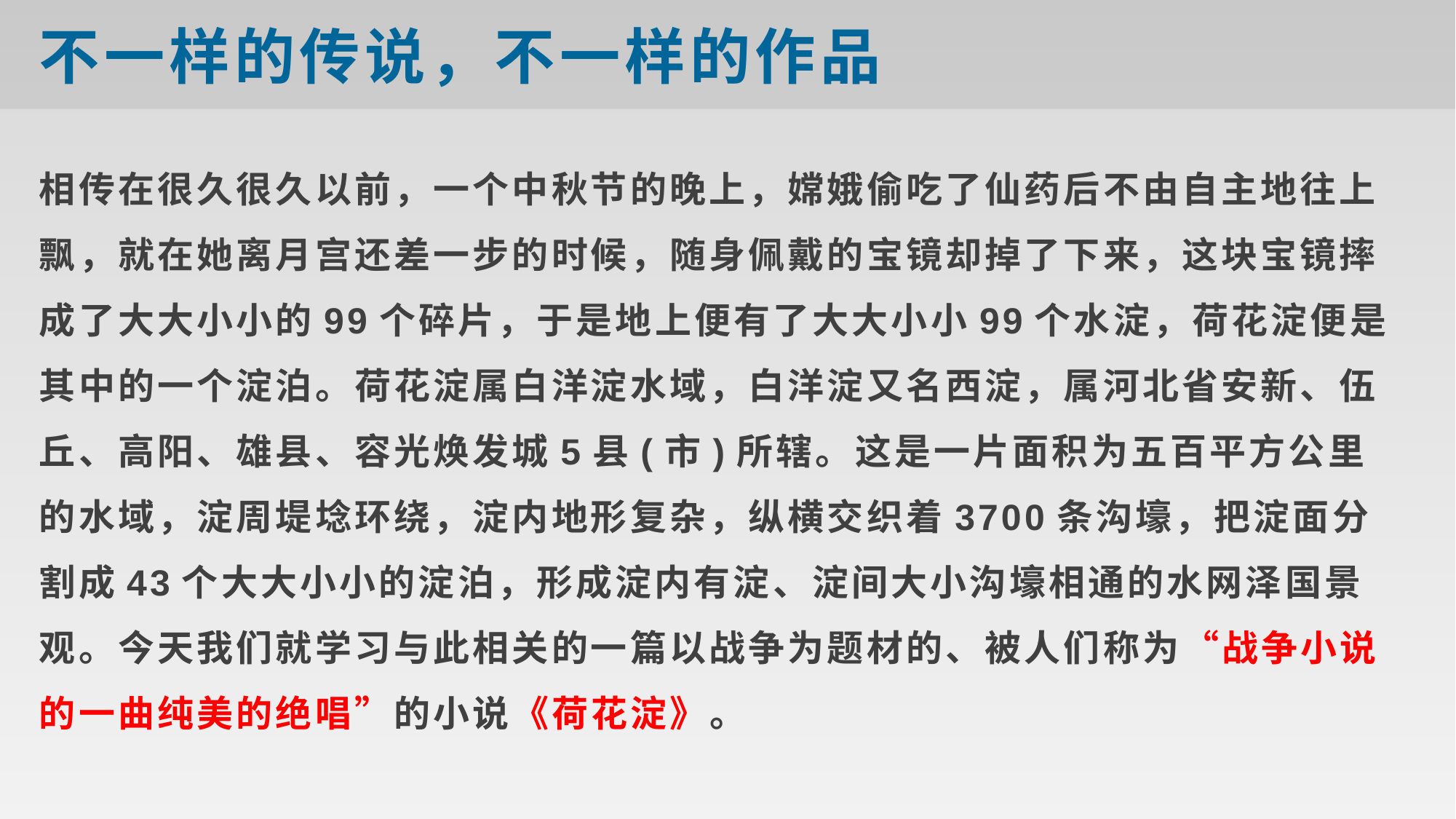

不一样的传说，不一样的作品
相传在很久很久以前，一个中秋节的晚上，嫦娥偷吃了仙药后不由自主地往上飘，就在她离月宫还差一步的时候，随身佩戴的宝镜却掉了下来，这块宝镜摔成了大大小小的99个碎片，于是地上便有了大大小小99个水淀，荷花淀便是其中的一个淀泊。荷花淀属白洋淀水域，白洋淀又名西淀，属河北省安新、伍丘、高阳、雄县、容光焕发城5县(市)所辖。这是一片面积为五百平方公里的水域，淀周堤埝环绕，淀内地形复杂，纵横交织着3700条沟壕，把淀面分割成43个大大小小的淀泊，形成淀内有淀、淀间大小沟壕相通的水网泽国景观。今天我们就学习与此相关的一篇以战争为题材的、被人们称为“战争小说的一曲纯美的绝唱”的小说《荷花淀》。